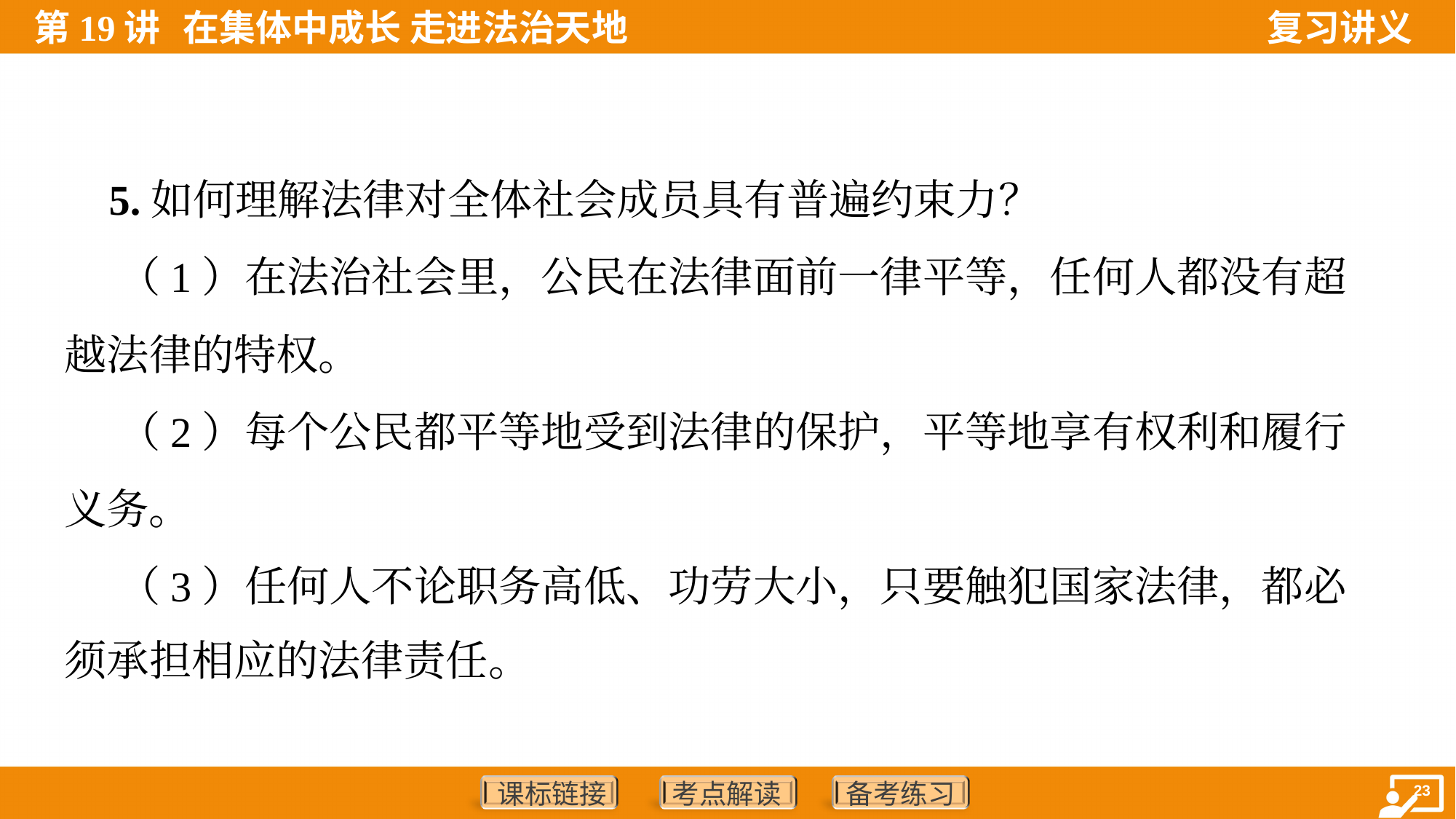

5.如何理解法律对全体社会成员具有普遍约束力？
    （1）在法治社会里，公民在法律面前一律平等，任何人都没有超
越法律的特权。
    （2）每个公民都平等地受到法律的保护，平等地享有权利和履行
义务。
    （3）任何人不论职务高低、功劳大小，只要触犯国家法律，都必
须承担相应的法律责任。